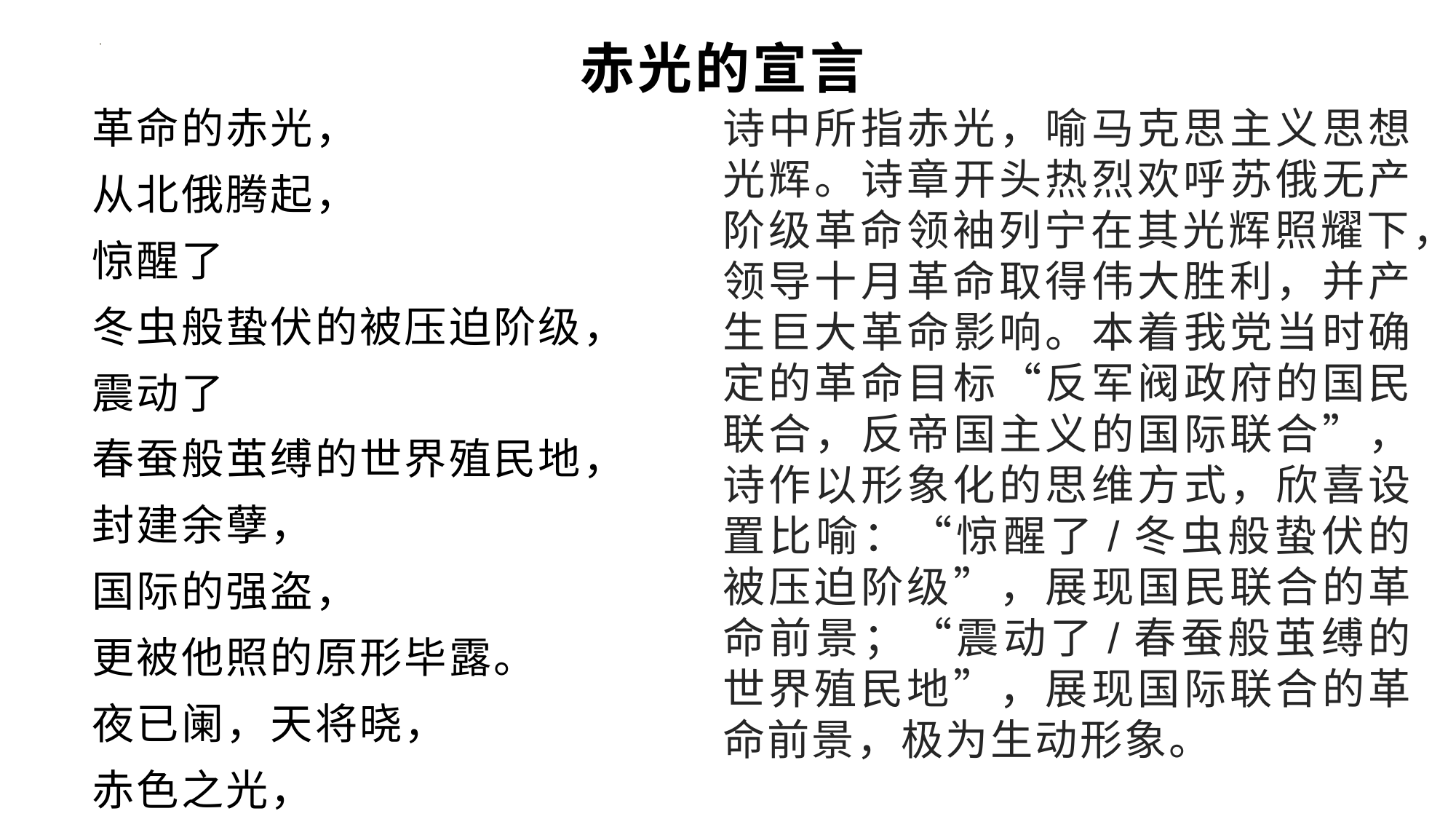

# 赤光的宣言
诗中所指赤光，喻马克思主义思想光辉。诗章开头热烈欢呼苏俄无产阶级革命领袖列宁在其光辉照耀下，领导十月革命取得伟大胜利，并产生巨大革命影响。本着我党当时确定的革命目标“反军阀政府的国民联合，反帝国主义的国际联合”，诗作以形象化的思维方式，欣喜设置比喻：“惊醒了/冬虫般蛰伏的被压迫阶级”，展现国民联合的革命前景；“震动了/春蚕般茧缚的世界殖民地”，展现国际联合的革命前景，极为生动形象。
革命的赤光，
从北俄腾起，
惊醒了
冬虫般蛰伏的被压迫阶级，
震动了
春蚕般茧缚的世界殖民地，
封建余孽，
国际的强盗，
更被他照的原形毕露。
夜已阑，天将晓，
赤色之光，